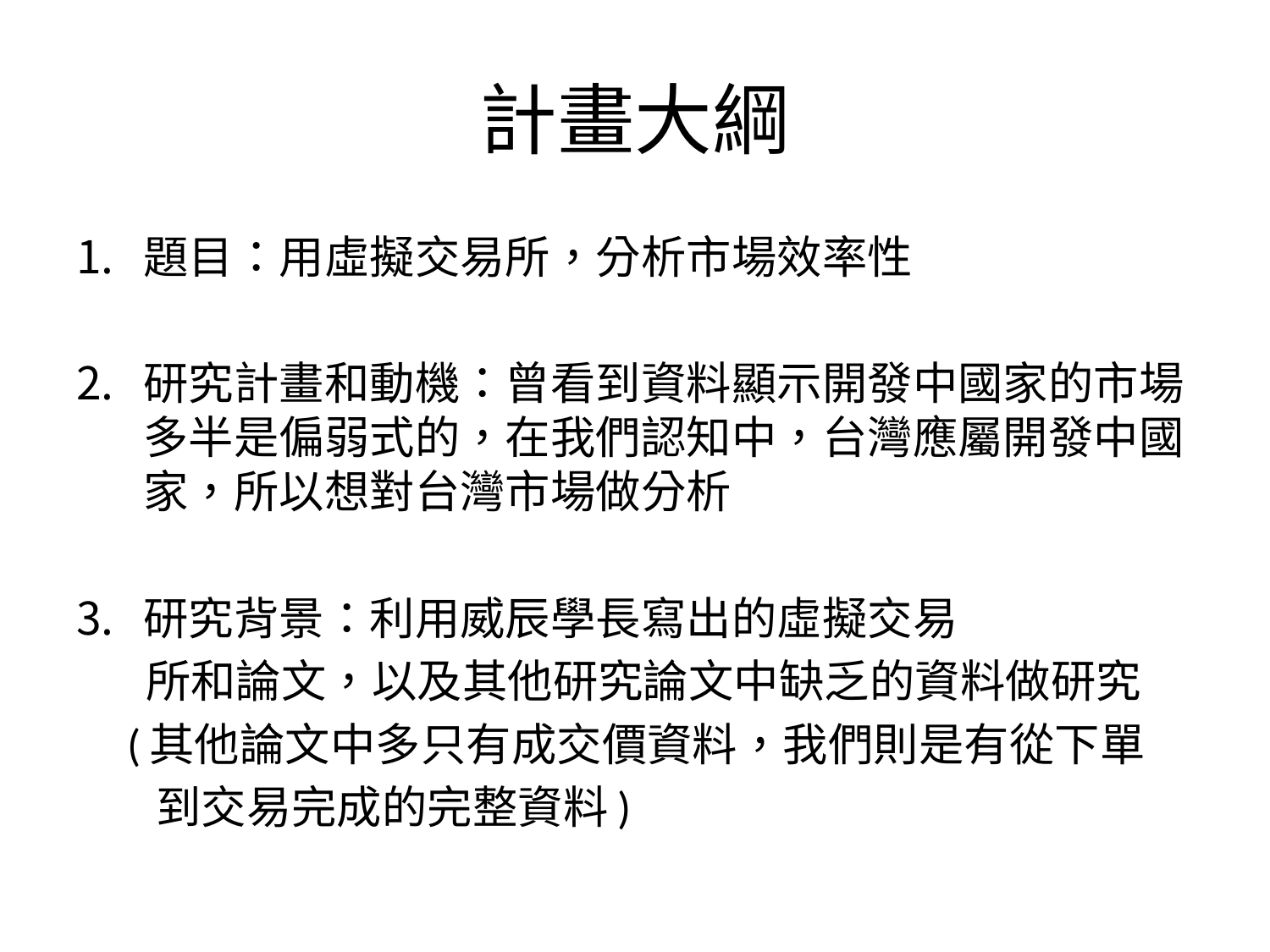

# 計畫大綱
題目：用虛擬交易所，分析市場效率性

研究計畫和動機：曾看到資料顯示開發中國家的市場多半是偏弱式的，在我們認知中，台灣應屬開發中國家，所以想對台灣市場做分析

研究背景：利用威辰學長寫出的虛擬交易
      所和論文，以及其他研究論文中缺乏的資料做研究
     (其他論文中多只有成交價資料，我們則是有從下單
       到交易完成的完整資料)